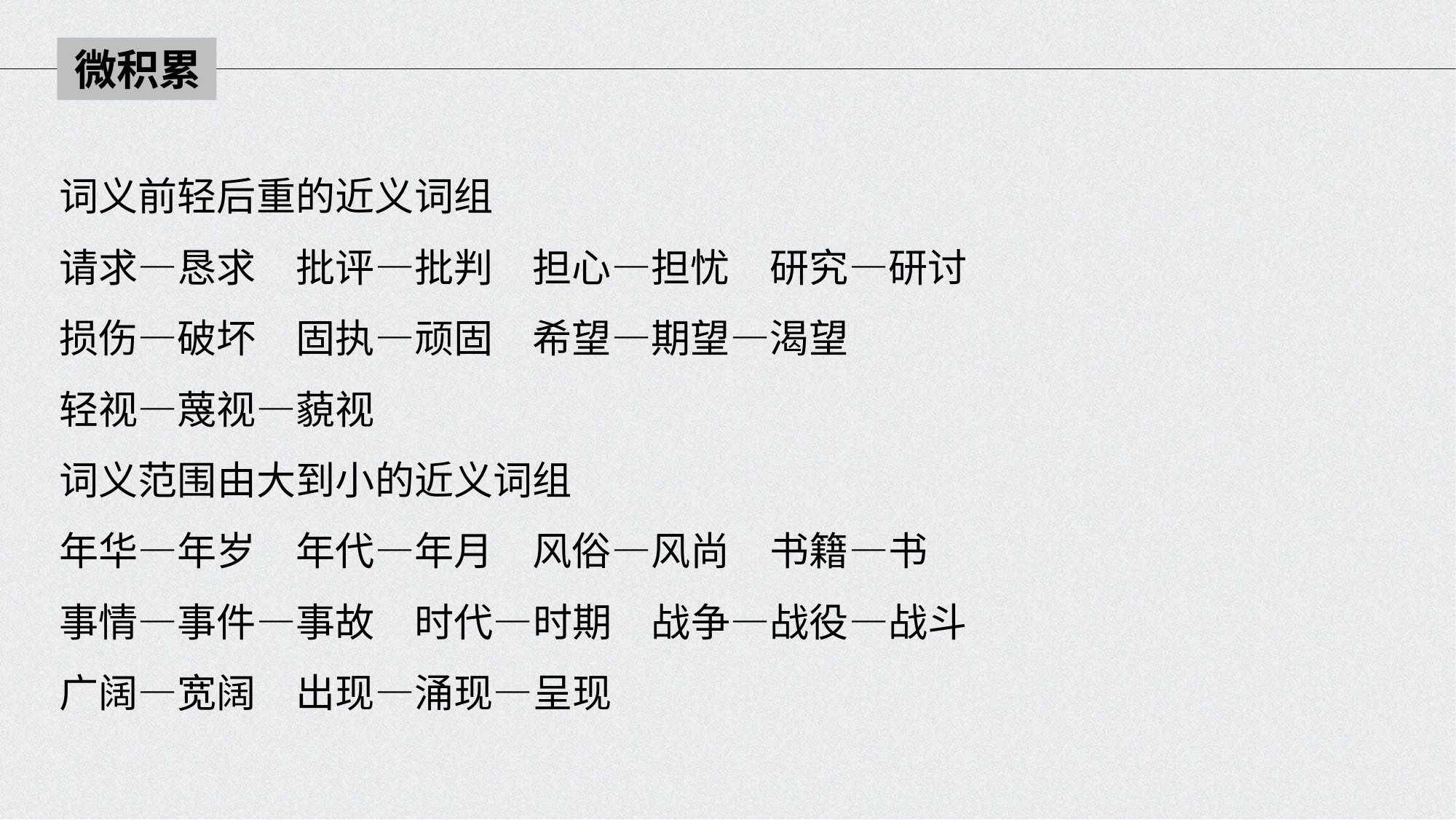

微积累
词义前轻后重的近义词组
请求—恳求　批评—批判　担心—担忧　研究—研讨
损伤—破坏　固执—顽固　希望—期望—渴望
轻视—蔑视—藐视
词义范围由大到小的近义词组
年华—年岁　年代—年月　风俗—风尚　书籍—书
事情—事件—事故　时代—时期　战争—战役—战斗
广阔—宽阔　出现—涌现—呈现